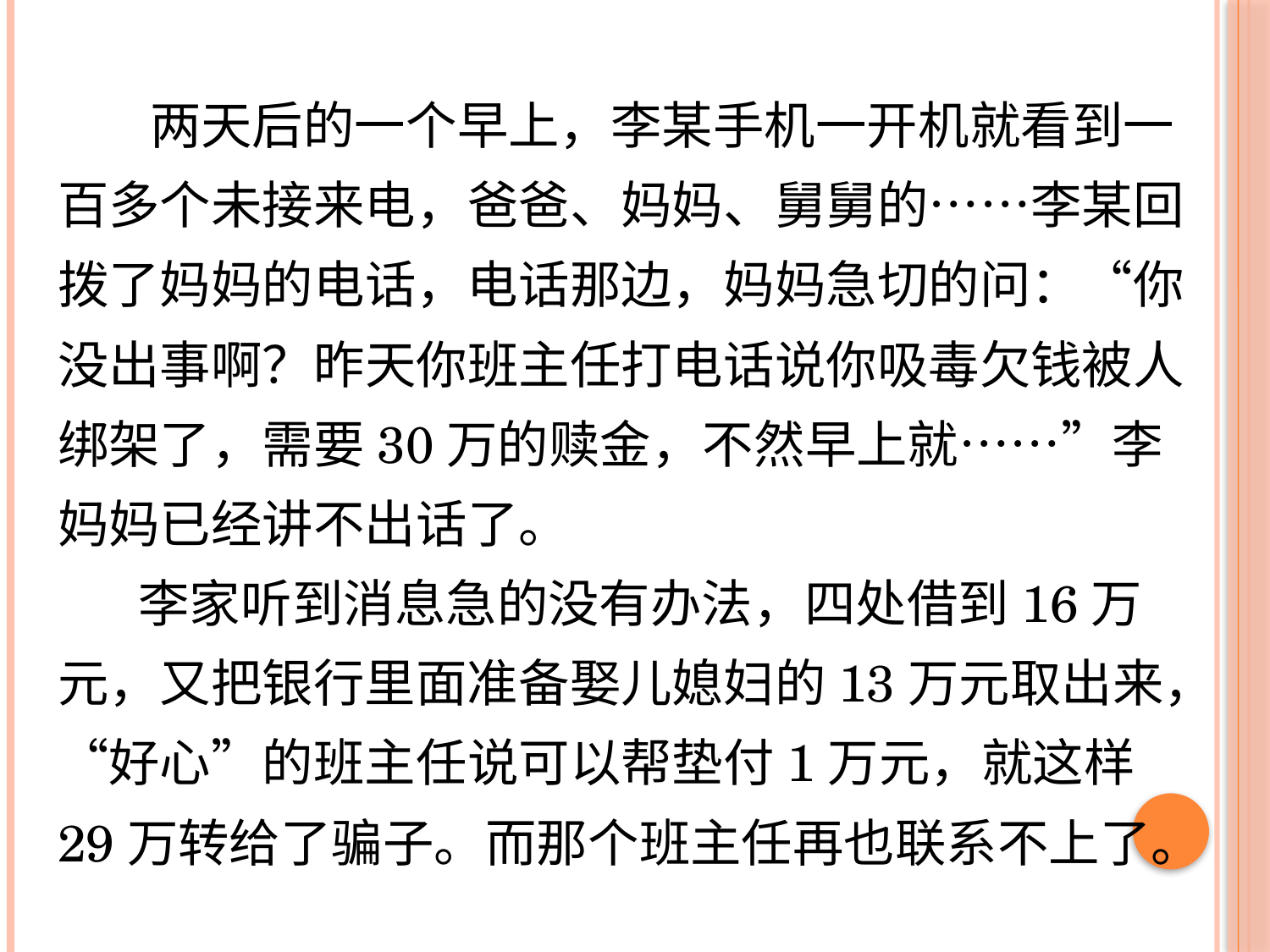

两天后的一个早上，李某手机一开机就看到一百多个未接来电，爸爸、妈妈、舅舅的……李某回拨了妈妈的电话，电话那边，妈妈急切的问：“你没出事啊？昨天你班主任打电话说你吸毒欠钱被人绑架了，需要30万的赎金，不然早上就……”李妈妈已经讲不出话了。
      李家听到消息急的没有办法，四处借到16万元，又把银行里面准备娶儿媳妇的13万元取出来，“好心”的班主任说可以帮垫付1万元，就这样29万转给了骗子。而那个班主任再也联系不上了。